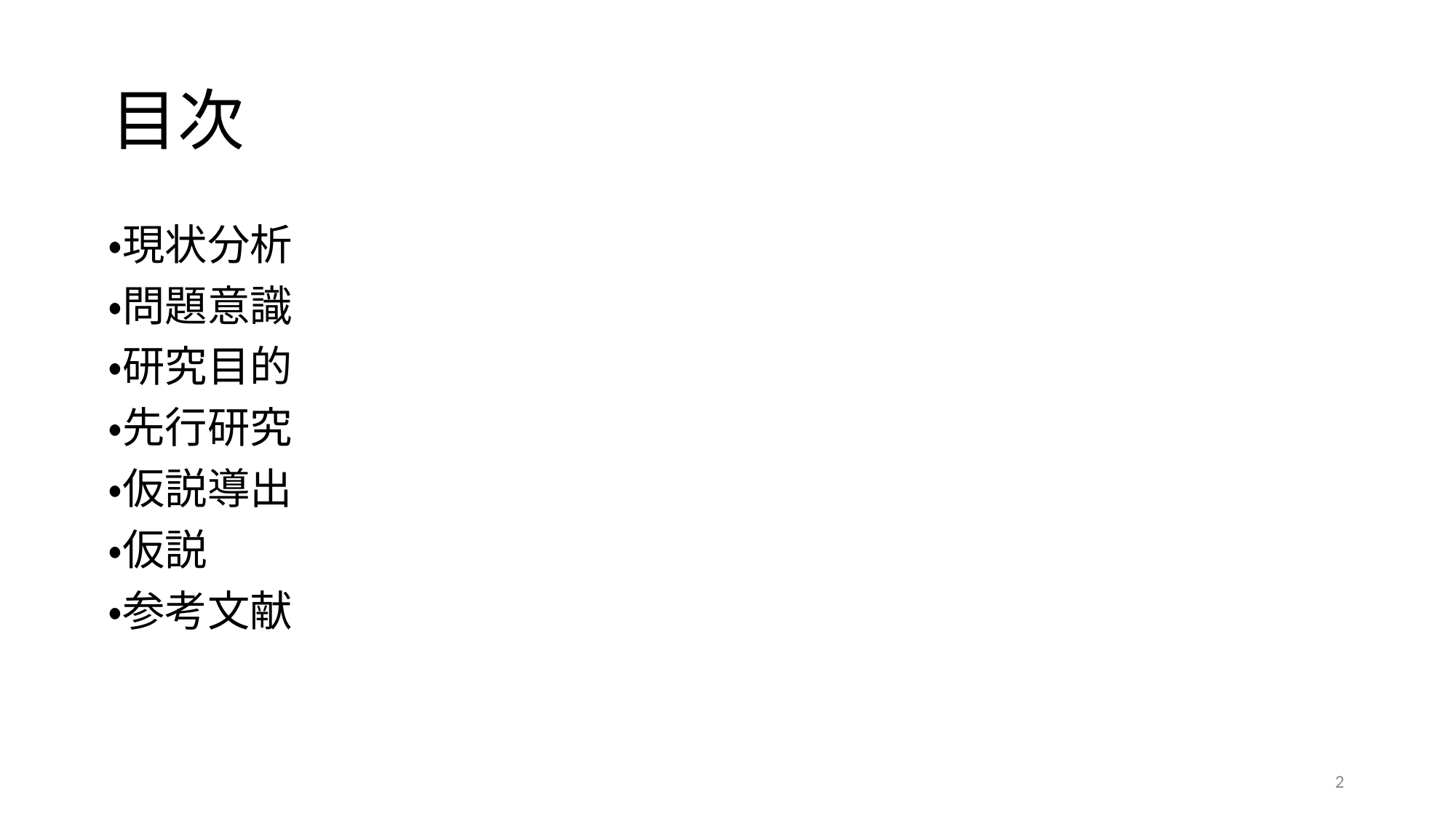

# 目次
・現状分析
・問題意識
・研究目的
・先行研究
・仮説導出
・仮説
・参考文献
2